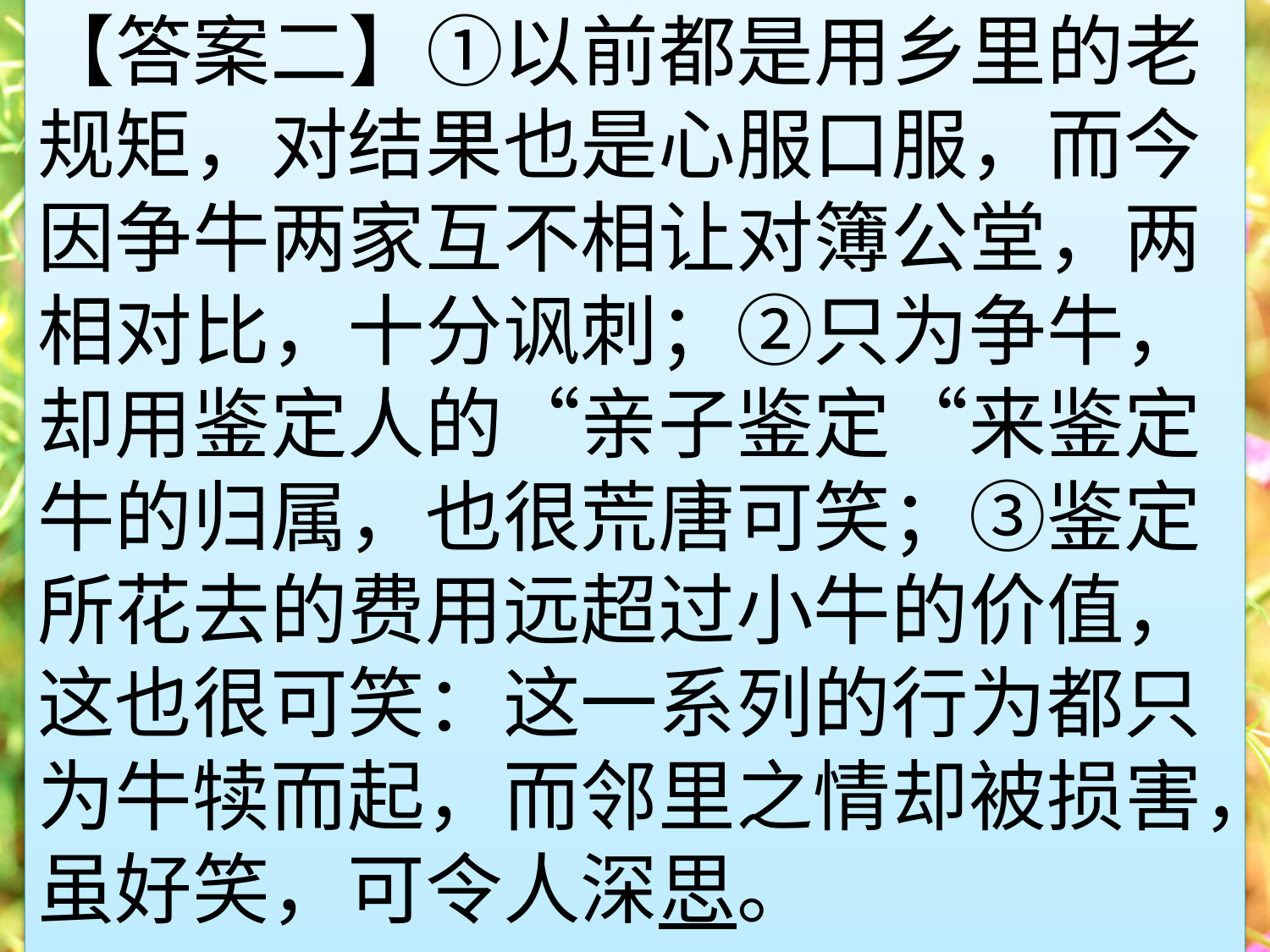

【答案二】①以前都是用乡里的老规矩，对结果也是心服口服，而今因争牛两家互不相让对簿公堂，两相对比，十分讽刺；②只为争牛，却用鉴定人的“亲子鉴定“来鉴定牛的归属，也很荒唐可笑；③鉴定所花去的费用远超过小牛的价值，这也很可笑：这一系列的行为都只为牛犊而起，而邻里之情却被损害，虽好笑，可令人深思。